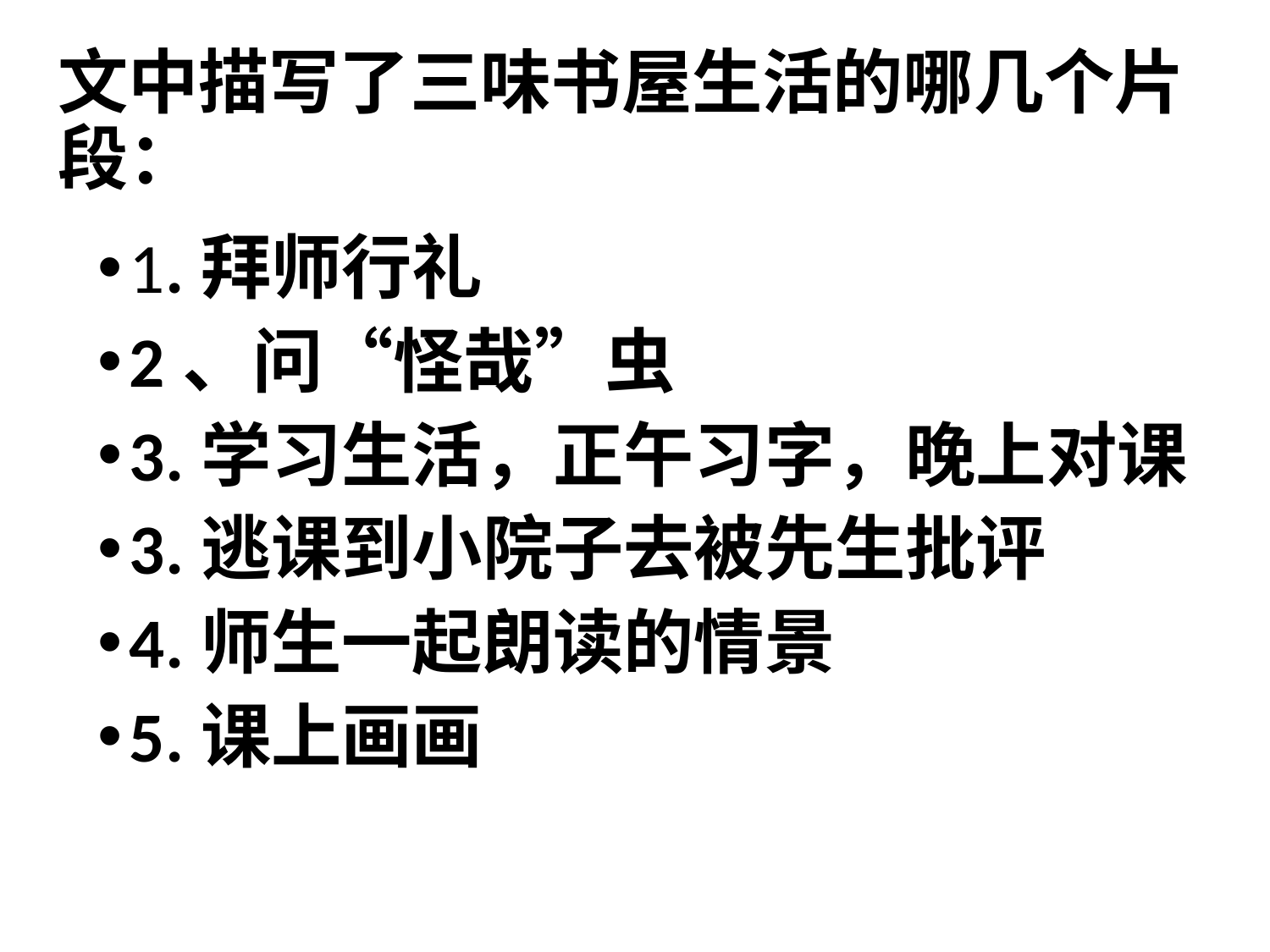

# 文中描写了三味书屋生活的哪几个片段：
1.拜师行礼
2、问“怪哉”虫
3.学习生活，正午习字，晚上对课
3.逃课到小院子去被先生批评
4.师生一起朗读的情景
5.课上画画